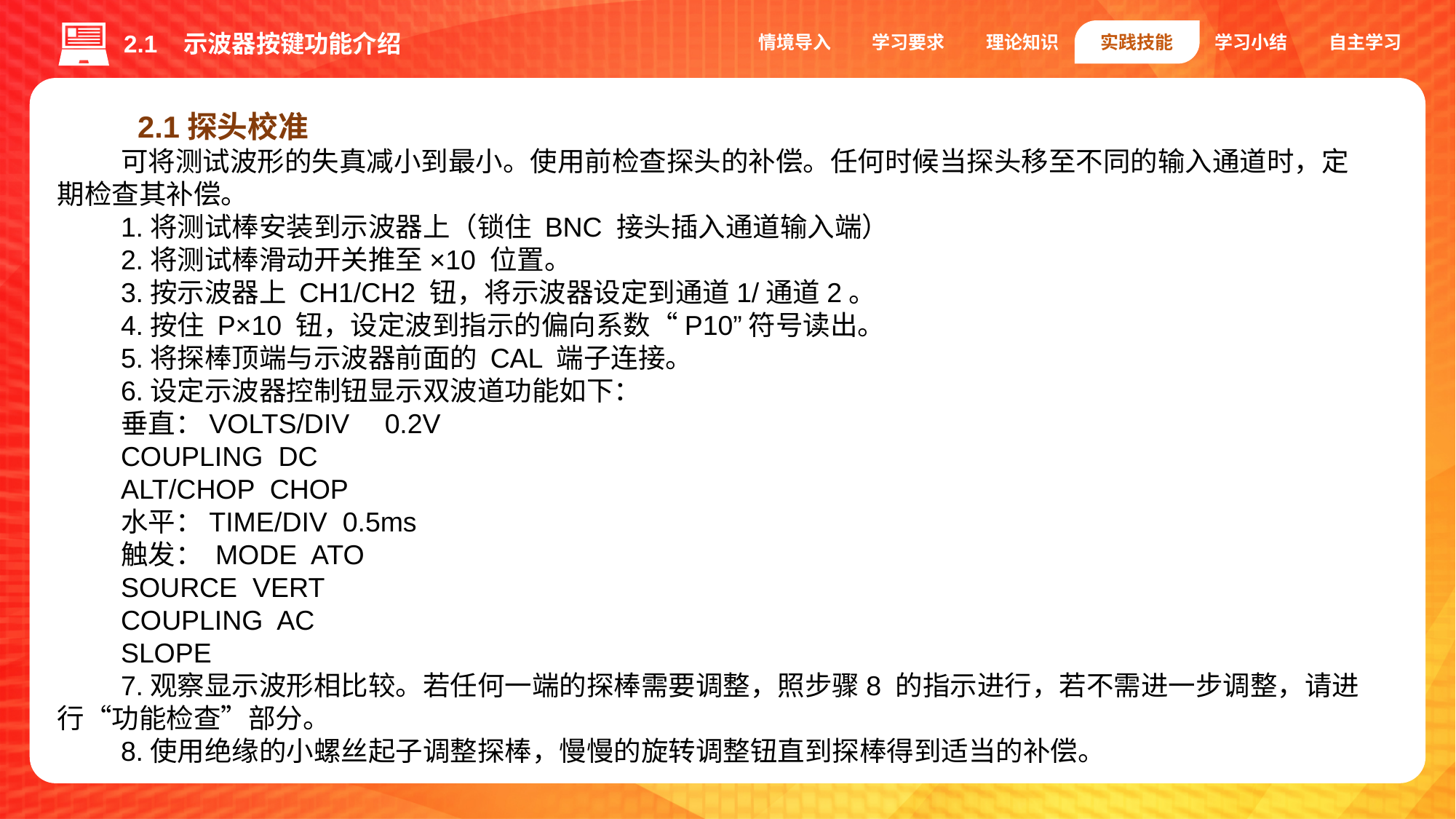

情境导入
学习要求
理论知识
实践技能
学习小结
自主学习

2.1   示波器按键功能介绍
  2.1探头校准
可将测试波形的失真减小到最小。使用前检查探头的补偿。任何时候当探头移至不同的输入通道时，定期检查其补偿。
1.将测试棒安装到示波器上（锁住 BNC 接头插入通道输入端）
2.将测试棒滑动开关推至×10 位置。
3.按示波器上 CH1/CH2 钮，将示波器设定到通道1/通道2。
4.按住 P×10 钮，设定波到指示的偏向系数“P10”符号读出。
5.将探棒顶端与示波器前面的 CAL 端子连接。
6.设定示波器控制钮显示双波道功能如下：
垂直：VOLTS/DIV 	0.2V
COUPLING  DC
ALT/CHOP  CHOP
水平：TIME/DIV  0.5ms
触发： MODE  ATO
SOURCE  VERT
COUPLING  AC
SLOPE
7.观察显示波形相比较。若任何一端的探棒需要调整，照步骤8 的指示进行，若不需进一步调整，请进行“功能检查”部分。
8.使用绝缘的小螺丝起子调整探棒，慢慢的旋转调整钮直到探棒得到适当的补偿。